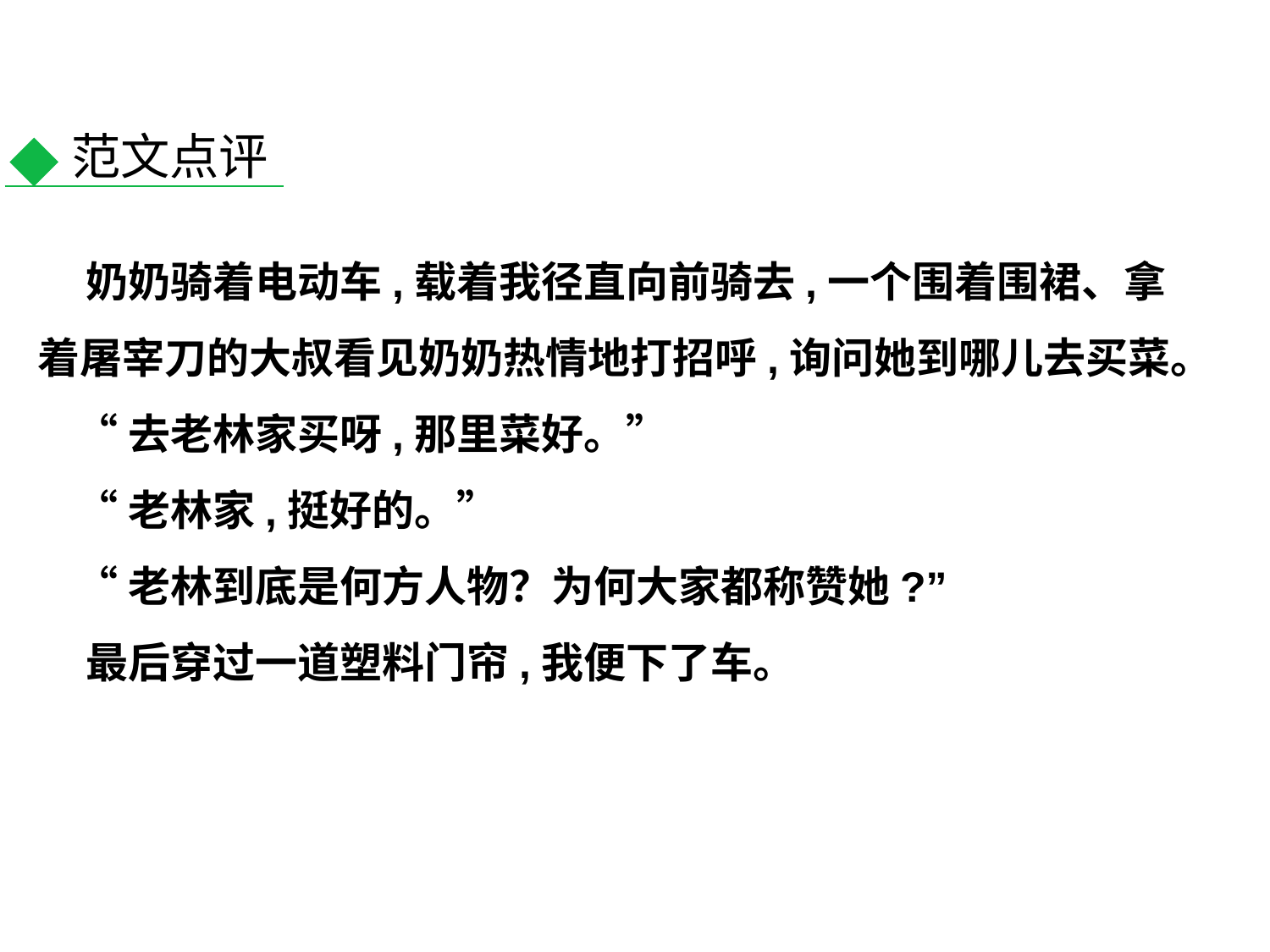

范文点评

    奶奶骑着电动车,载着我径直向前骑去,一个围着围裙、拿着屠宰刀的大叔看见奶奶热情地打招呼,询问她到哪儿去买菜。
    “去老林家买呀,那里菜好。”
    “老林家,挺好的。”
    “老林到底是何方人物？为何大家都称赞她?”
    最后穿过一道塑料门帘,我便下了车。